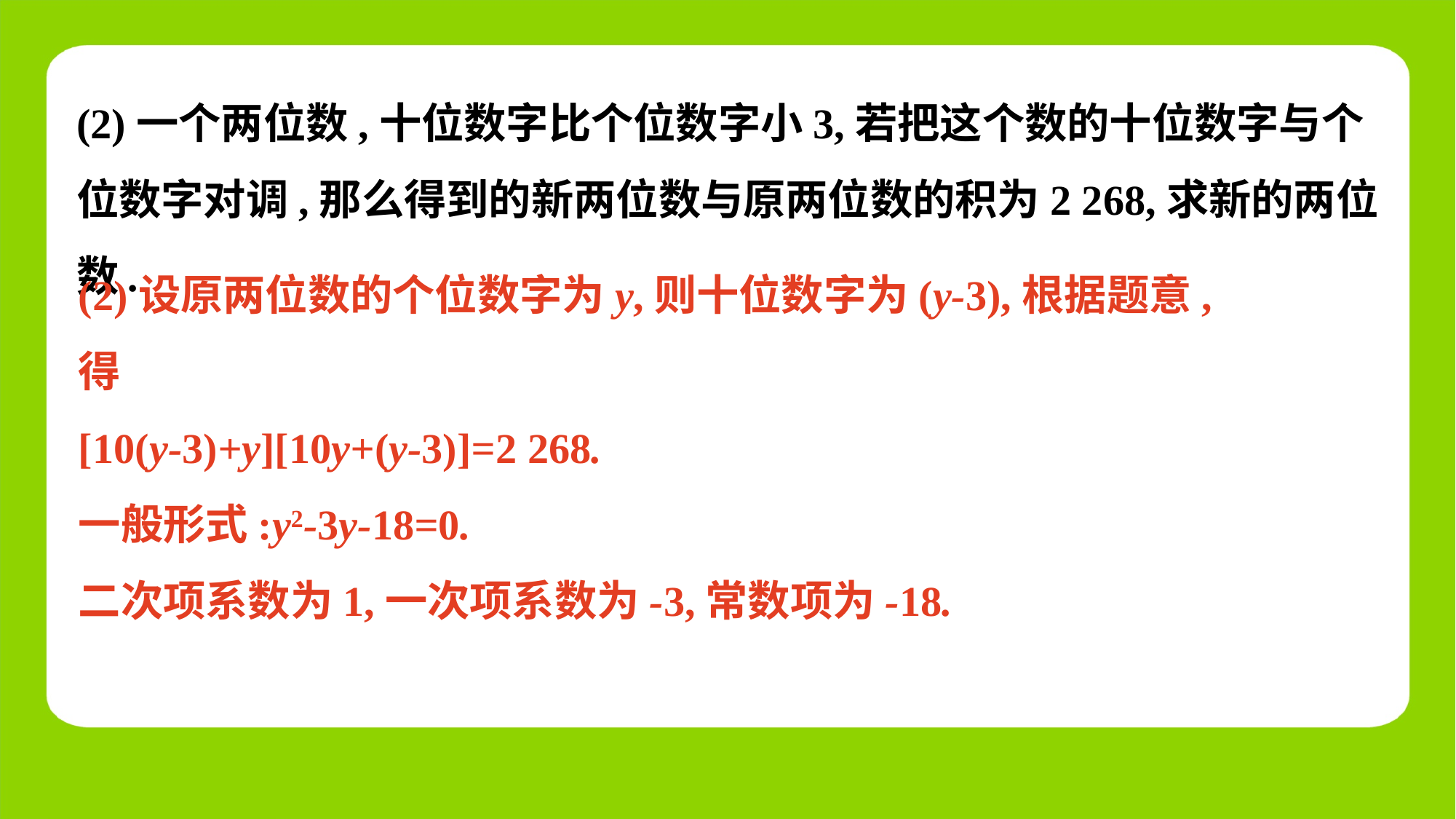

(2)一个两位数,十位数字比个位数字小3,若把这个数的十位数字与个位数字对调,那么得到的新两位数与原两位数的积为2 268,求新的两位数.
(2)设原两位数的个位数字为y,则十位数字为(y-3),根据题意,得
[10(y-3)+y][10y+(y-3)]=2 268.
一般形式:y2-3y-18=0.
二次项系数为1,一次项系数为-3,常数项为-18.